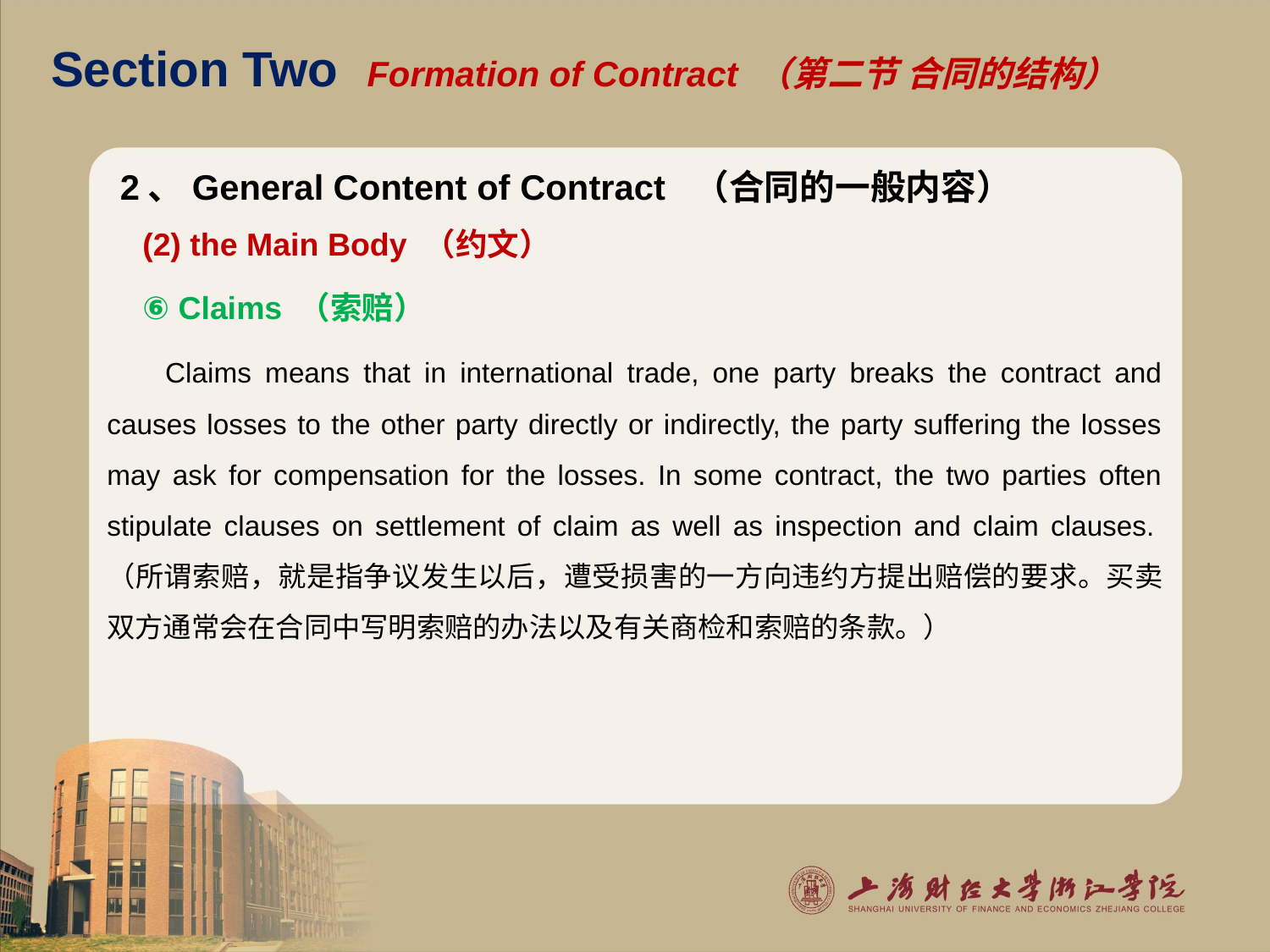

# Section Two   Formation of Contract （第二节 合同的结构）
2、General Content of Contract  （合同的一般内容）
    (2) the Main Body （约文）
    ⑥ Claims （索赔）
    Claims means that in international trade, one party breaks the contract and causes losses to the other party directly or indirectly, the party suffering the losses may ask for compensation for the losses. In some contract, the two parties often stipulate clauses on settlement of claim as well as inspection and claim clauses.（所谓索赔，就是指争议发生以后，遭受损害的一方向违约方提出赔偿的要求。买卖双方通常会在合同中写明索赔的办法以及有关商检和索赔的条款。）